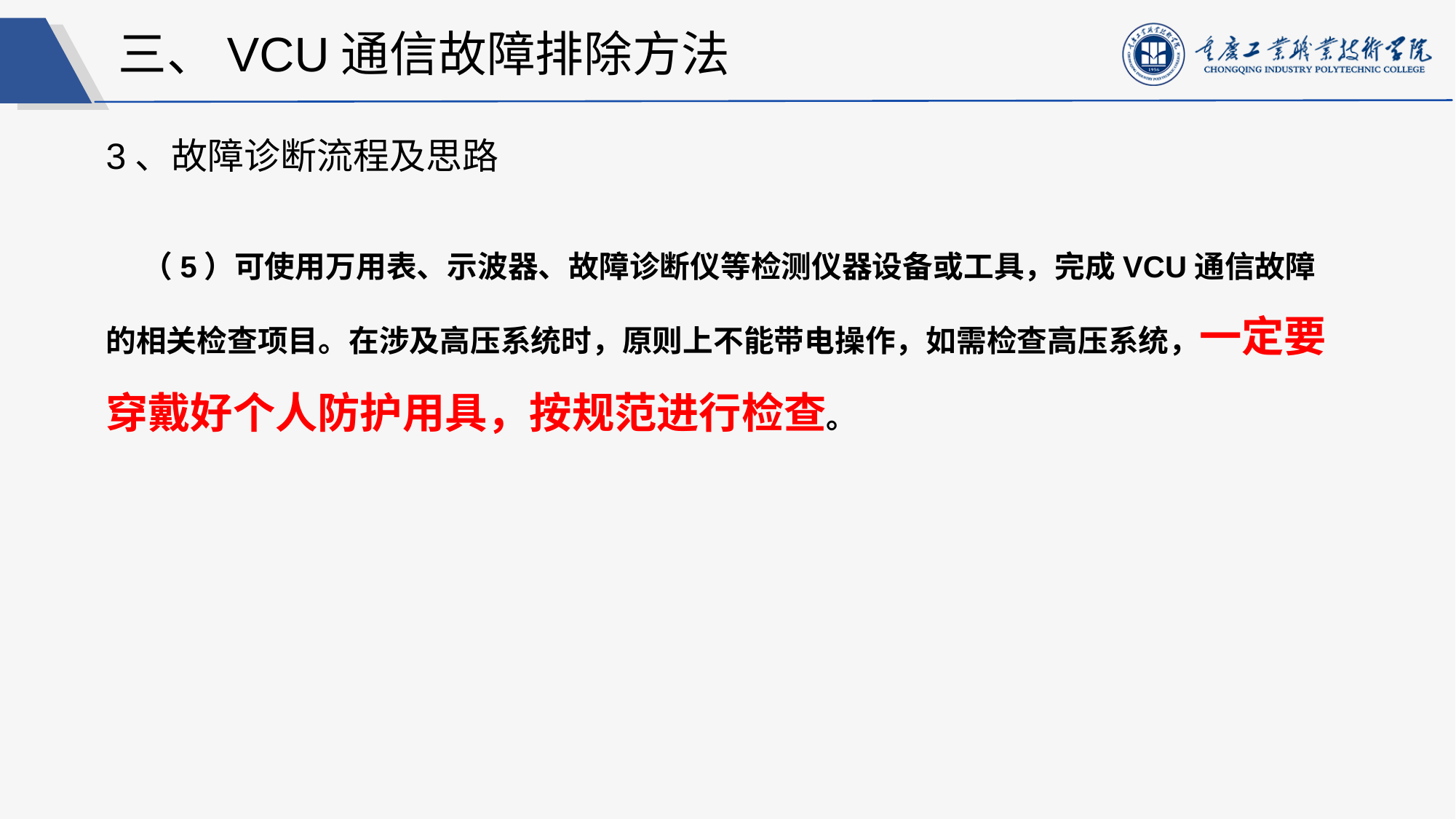

三、VCU通信故障排除方法
3、故障诊断流程及思路
（5）可使用万用表、示波器、故障诊断仪等检测仪器设备或工具，完成VCU通信故障的相关检查项目。在涉及高压系统时，原则上不能带电操作，如需检查高压系统，一定要穿戴好个人防护用具，按规范进行检查。